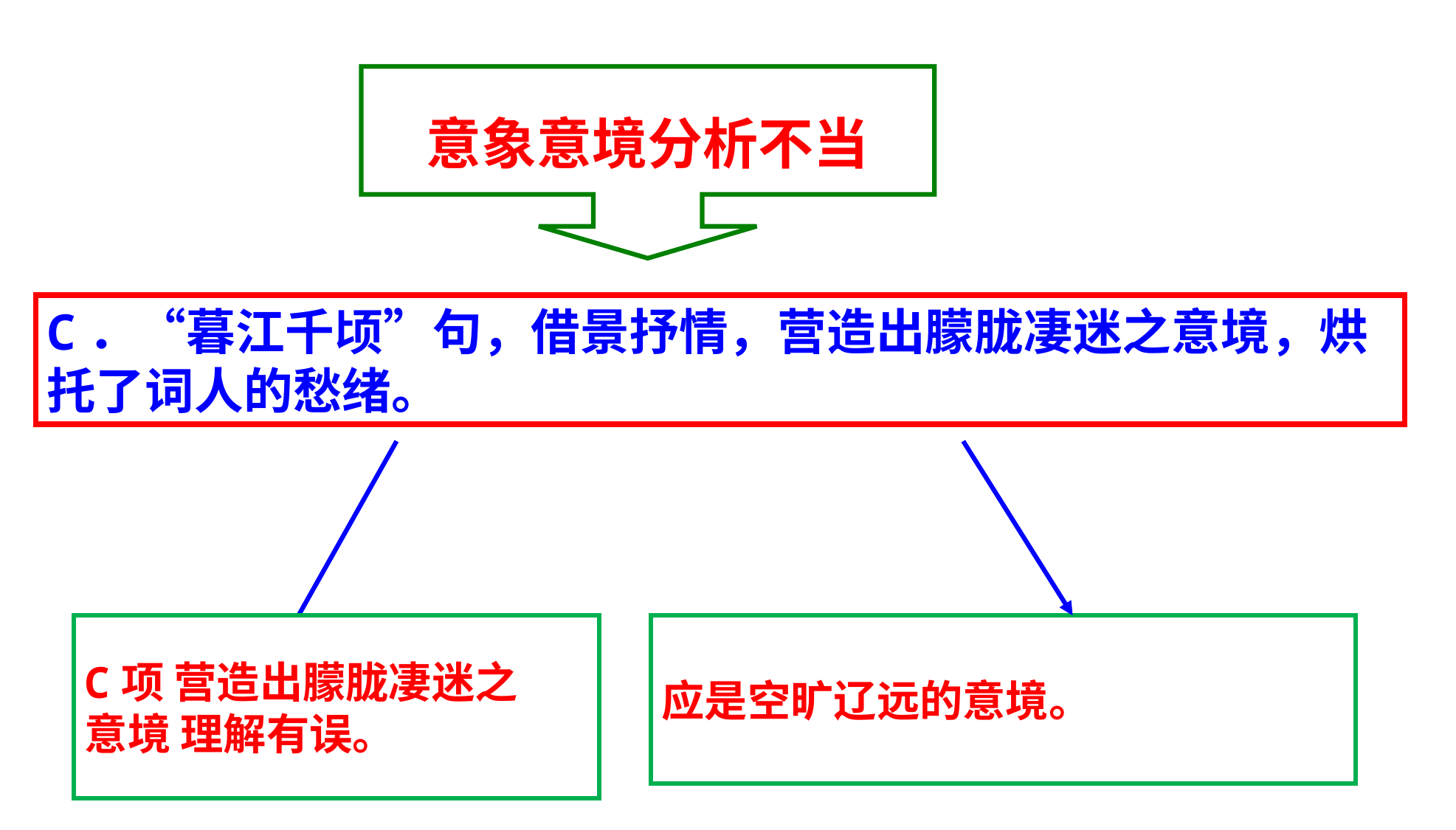

意象意境分析不当
C．“暮江千顷”句，借景抒情，营造出朦胧凄迷之意境，烘托了词人的愁绪。

C项 营造出朦胧凄迷之
意境 理解有误。
应是空旷辽远的意境。